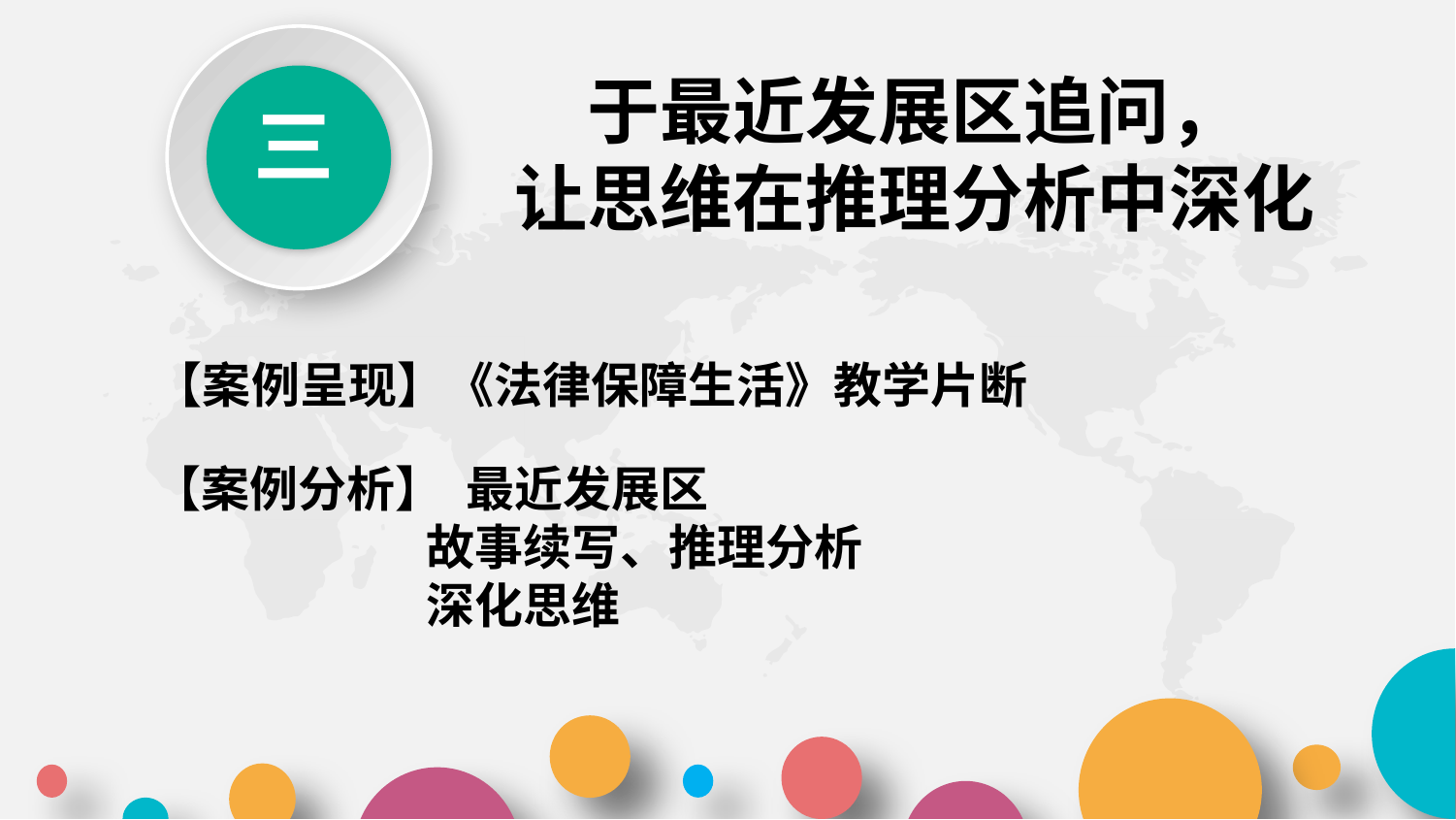

三
于最近发展区追问，
让思维在推理分析中深化
【案例呈现】《法律保障生活》教学片断
【案例分析】  最近发展区
                        故事续写、推理分析
                        深化思维